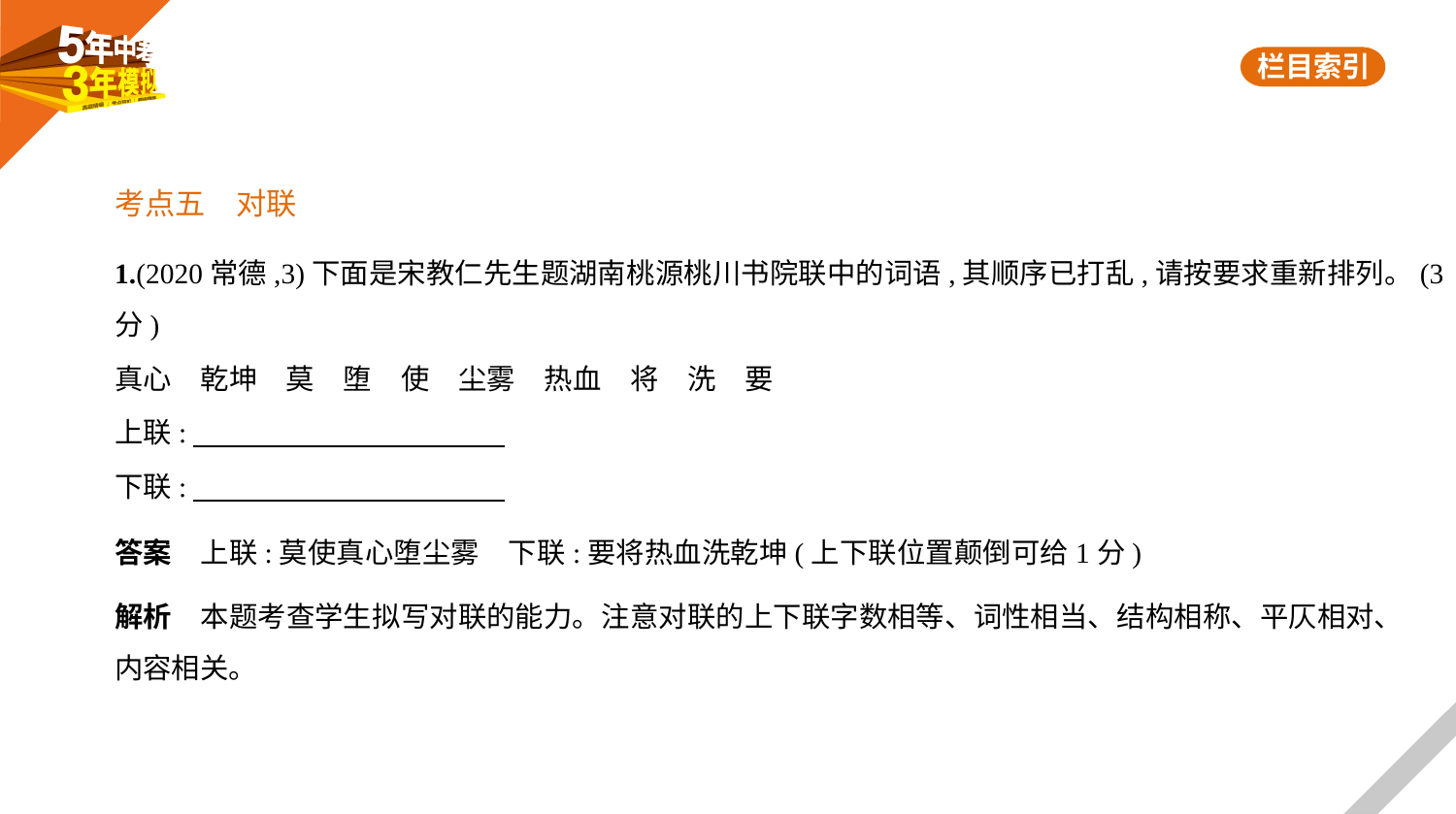

考点五　对联
1.(2020常德,3)下面是宋教仁先生题湖南桃源桃川书院联中的词语,其顺序已打乱,请按要求重新排列。(3
分)
真心　乾坤　莫　堕　使　尘雾　热血　将　洗　要
上联:
下联:
答案　上联:莫使真心堕尘雾　下联:要将热血洗乾坤(上下联位置颠倒可给1分)
解析　本题考查学生拟写对联的能力。注意对联的上下联字数相等、词性相当、结构相称、平仄相对、
内容相关。